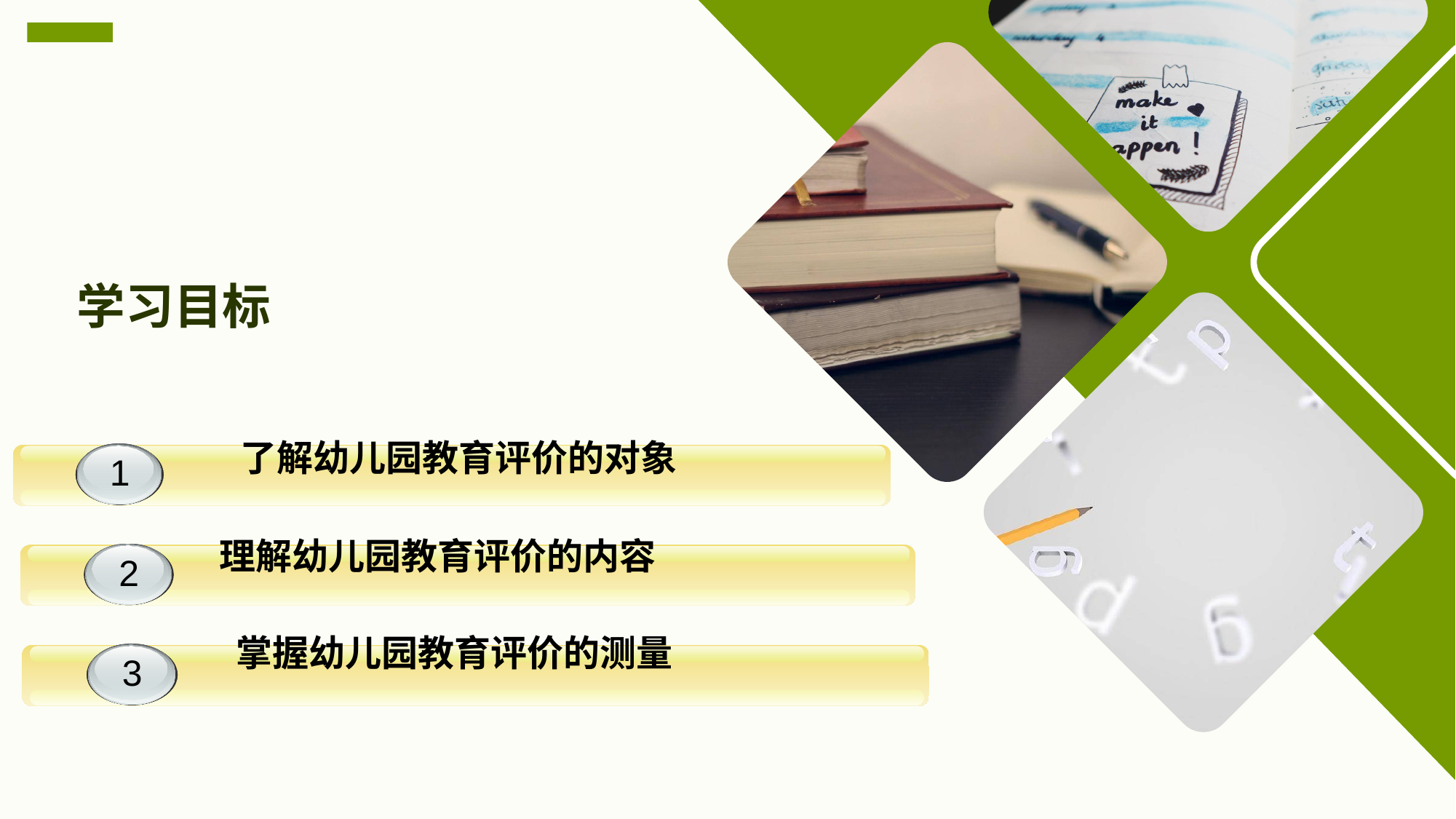

学习目标

了解幼儿园教育评价的对象

1
1

   理解幼儿园教育评价的内容

1
2

掌握幼儿园教育评价的测量

1
3